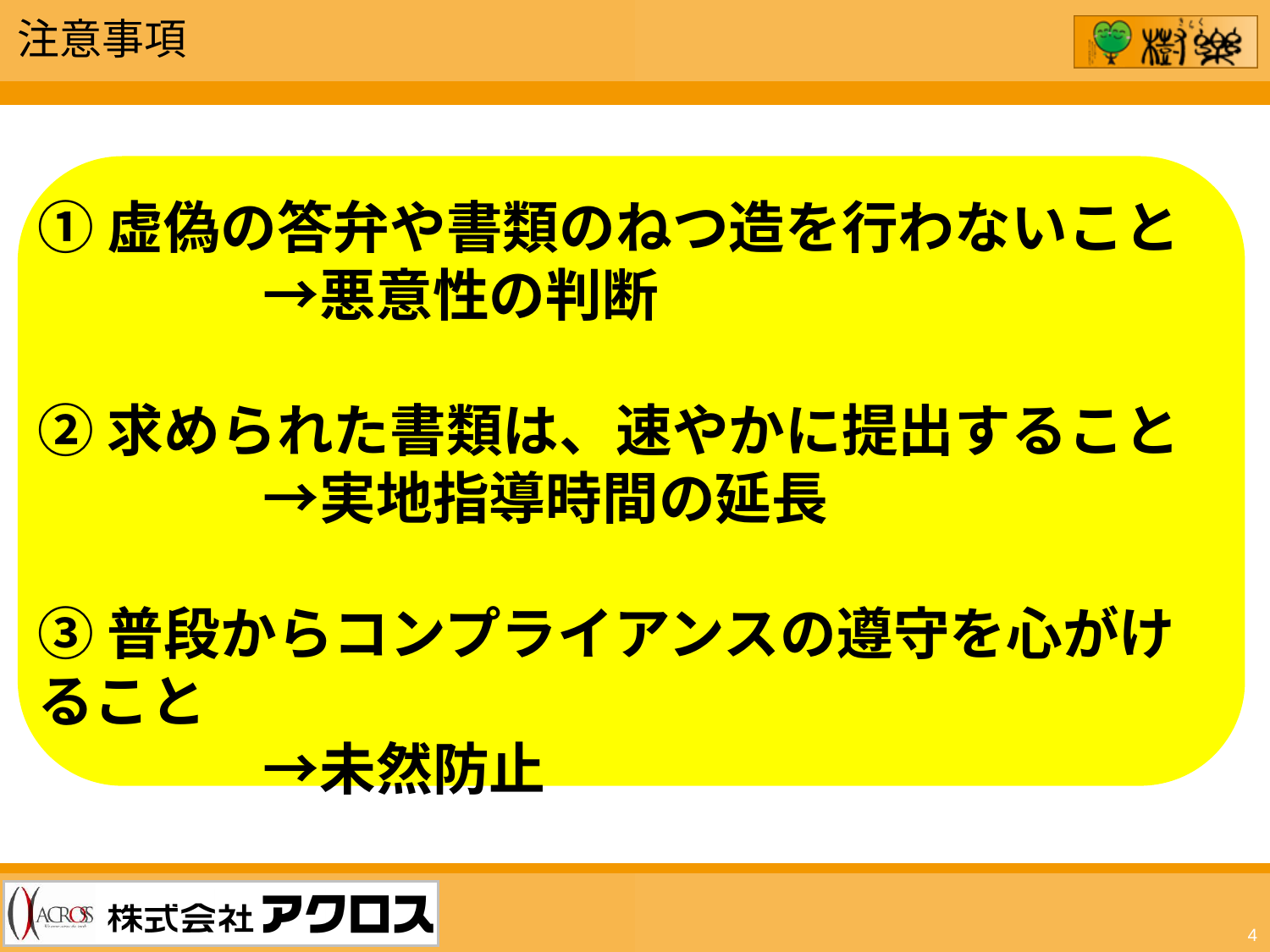

注意事項

①虚偽の答弁や書類のねつ造を行わないこと
　　　　→悪意性の判断

②求められた書類は、速やかに提出すること
　　　　→実地指導時間の延長

③普段からコンプライアンスの遵守を心がけること
　　　　→未然防止

4